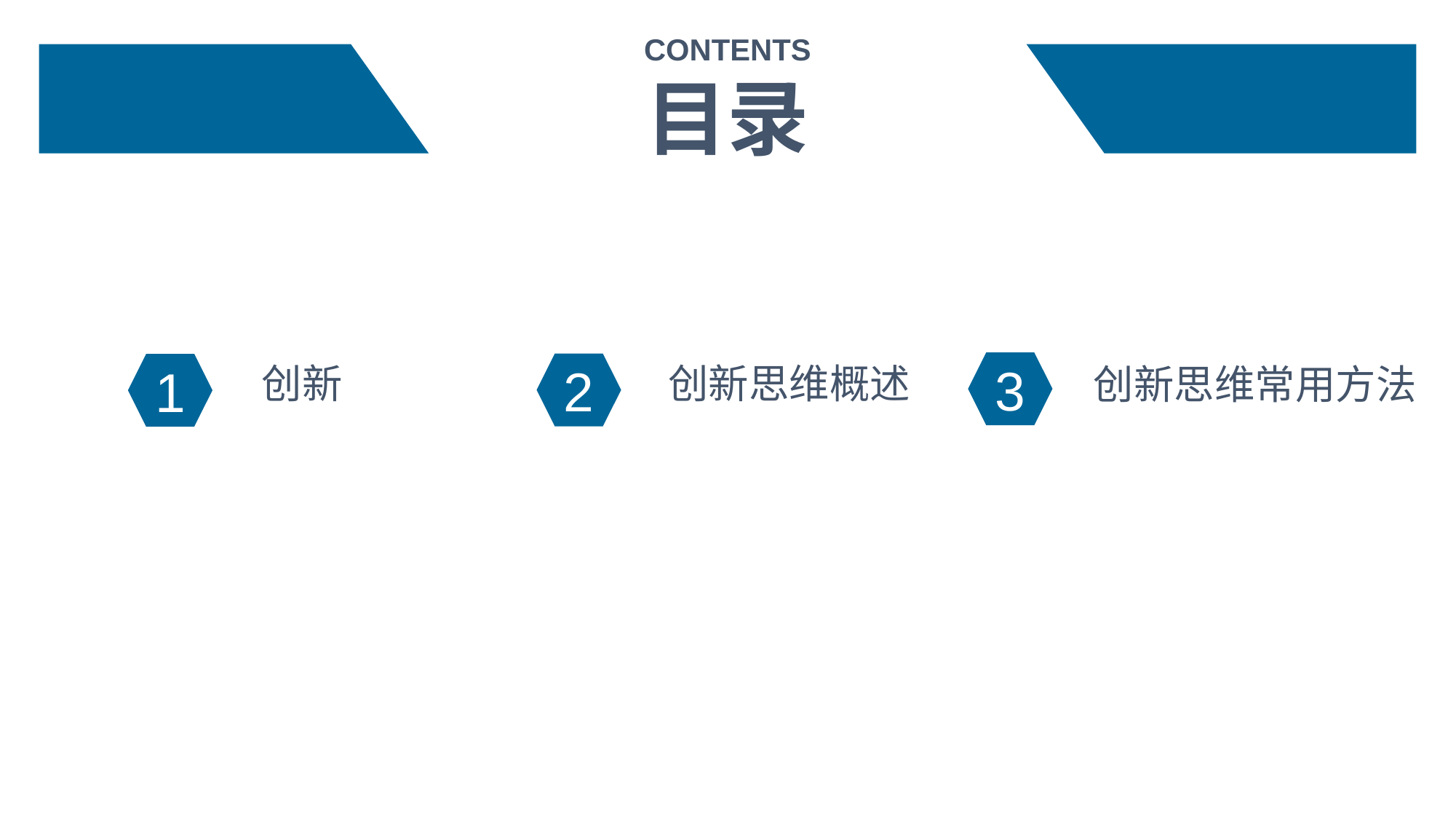

CONTENTS
目录
3
创新思维概述
创新
2
创新思维常用方法
1